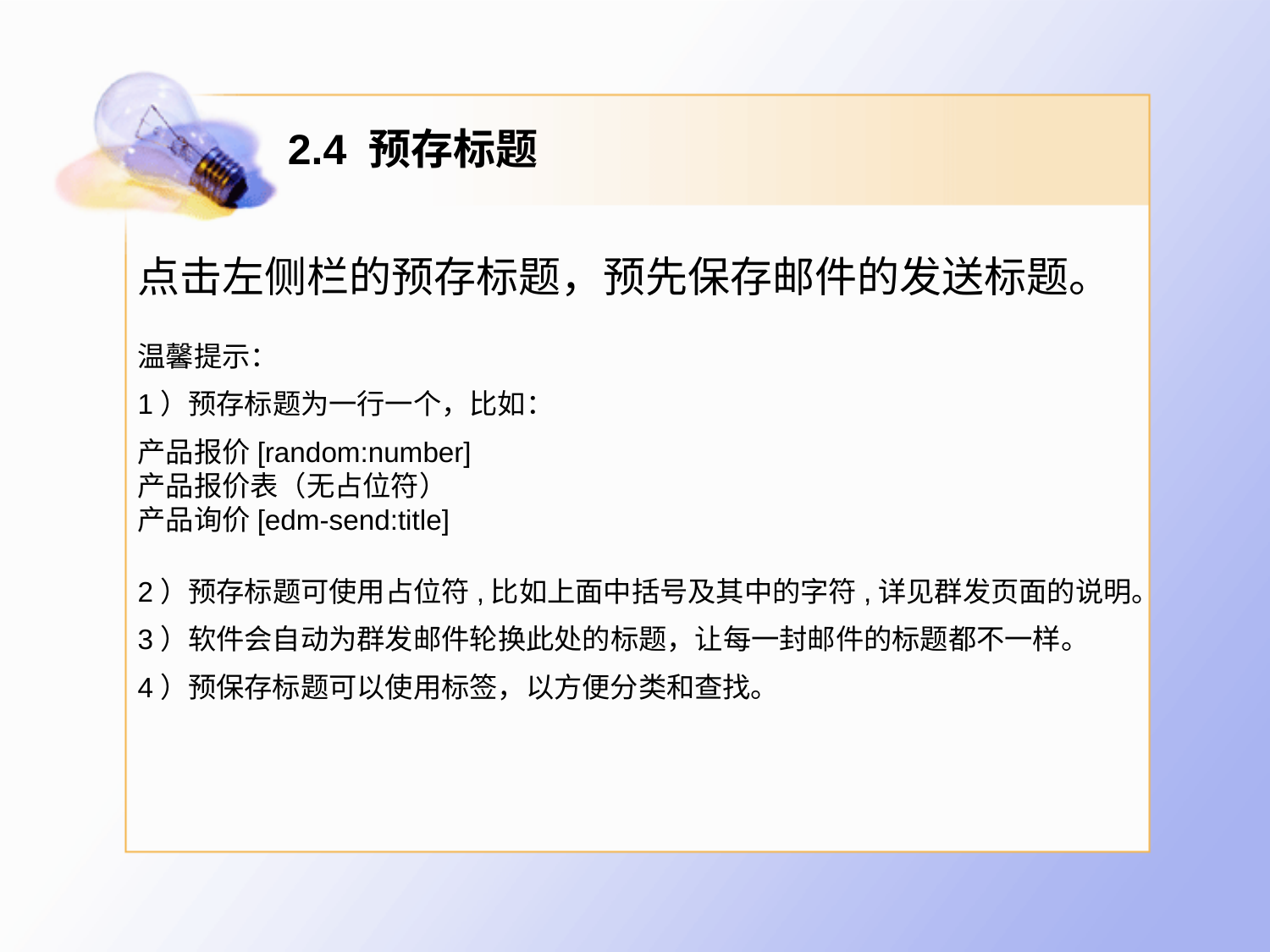

# 2.4 预存标题
点击左侧栏的预存标题，预先保存邮件的发送标题。

温馨提示：
1）预存标题为一行一个，比如：
产品报价[random:number]
产品报价表（无占位符）
产品询价[edm-send:title]

2）预存标题可使用占位符,比如上面中括号及其中的字符,详见群发页面的说明。
3）软件会自动为群发邮件轮换此处的标题，让每一封邮件的标题都不一样。
4）预保存标题可以使用标签，以方便分类和查找。